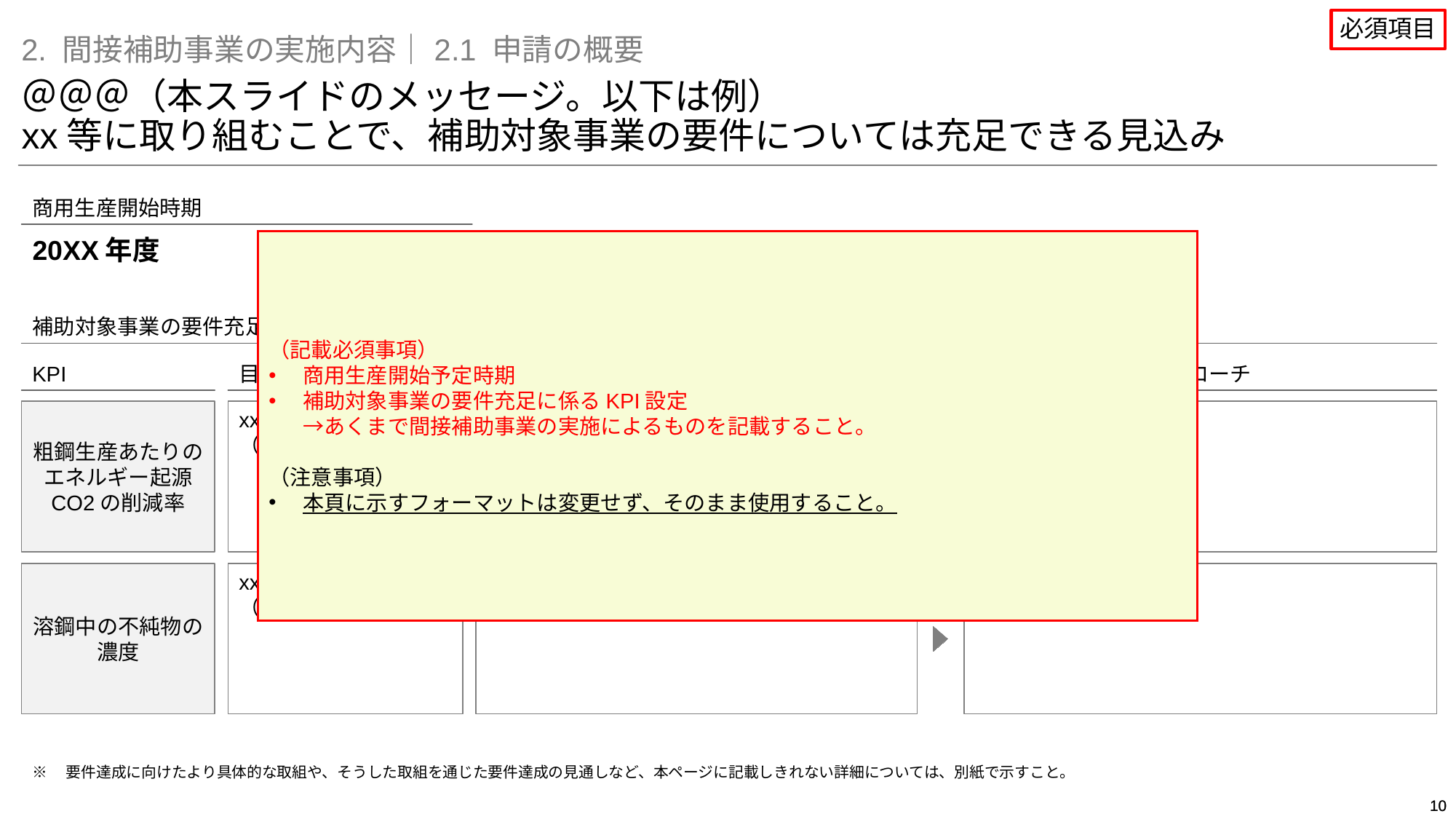

①基本的事項の審査
ア．基本的要件（必須項目）
必須項目
2. 間接補助事業の実施内容｜2.1 申請の概要
＠＠＠（本スライドのメッセージ。以下は例）
xx等に取り組むことで、補助対象事業の要件については充足できる見込み
商用生産開始時期
20XX年度
（記載必須事項）
商用生産開始予定時期
補助対象事業の要件充足に係るKPI設定
→あくまで間接補助事業の実施によるものを記載すること。

（注意事項）
本頁に示すフォーマットは変更せず、そのまま使用すること。
補助対象事業の要件充足に係るKPI設定
KPI
目標年度・目標値
目標年度・目標値の設定の考え方
目標達成に向けたアプローチ
粗鋼生産あたりの
エネルギー起源
CO2の削減率
xxx
（xx年度）
XX
XX

溶鋼中の不純物の濃度
xxx
（xx年度）
XX
XX

※　要件達成に向けたより具体的な取組や、そうした取組を通じた要件達成の見通しなど、本ページに記載しきれない詳細については、別紙で示すこと。